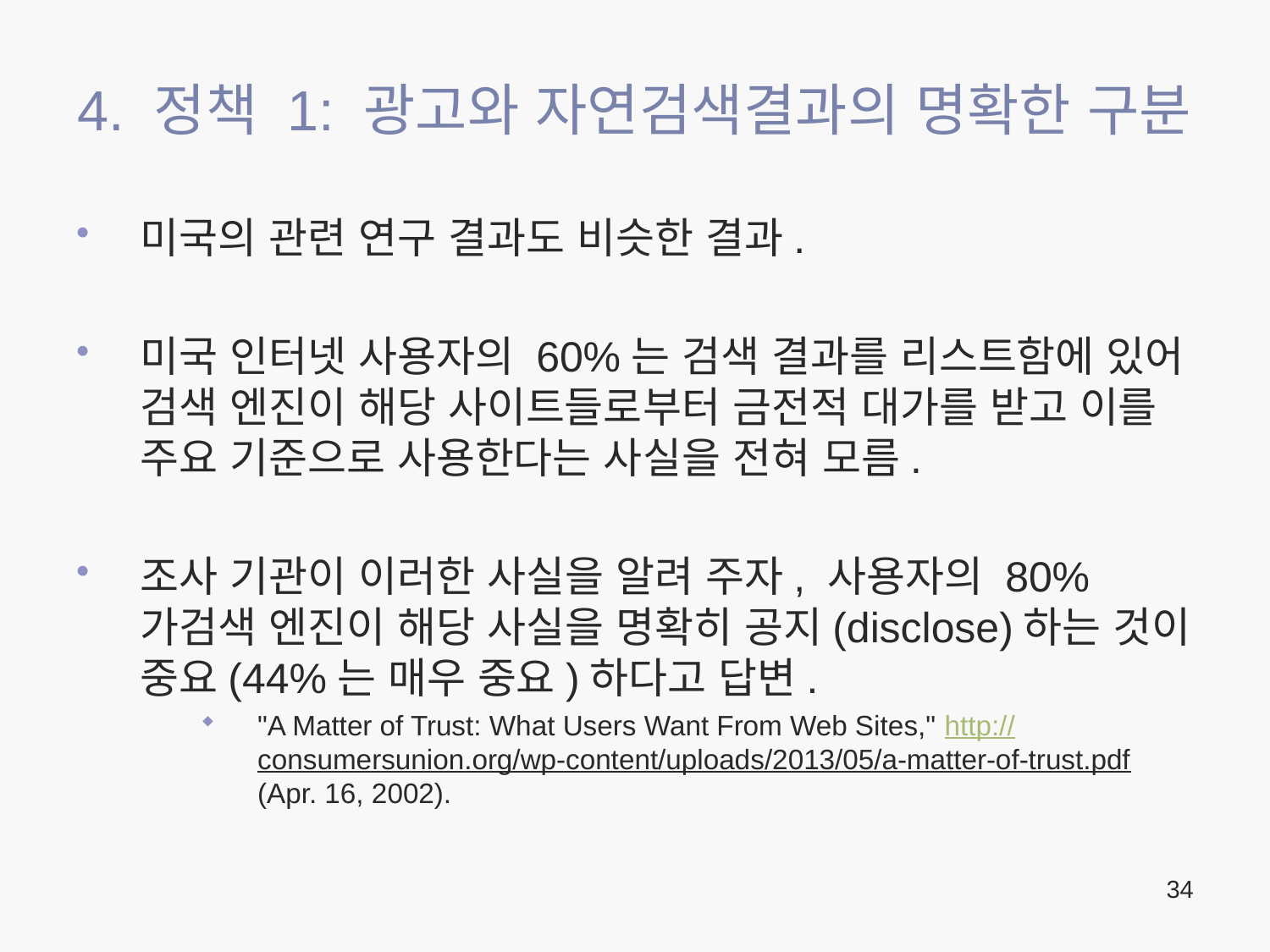

# 4. 정책 1: 광고와 자연검색결과의 명확한 구분
미국의 관련 연구 결과도 비슷한 결과.

미국 인터넷 사용자의 60%는 검색 결과를 리스트함에 있어 검색 엔진이 해당 사이트들로부터 금전적 대가를 받고 이를 주요 기준으로 사용한다는 사실을 전혀 모름.

조사 기관이 이러한 사실을 알려 주자, 사용자의 80%가검색 엔진이 해당 사실을 명확히 공지(disclose)하는 것이 중요(44%는 매우 중요)하다고 답변.
"A Matter of Trust: What Users Want From Web Sites," http://consumersunion.org/wp-content/uploads/2013/05/a-matter-of-trust.pdf (Apr. 16, 2002).
34